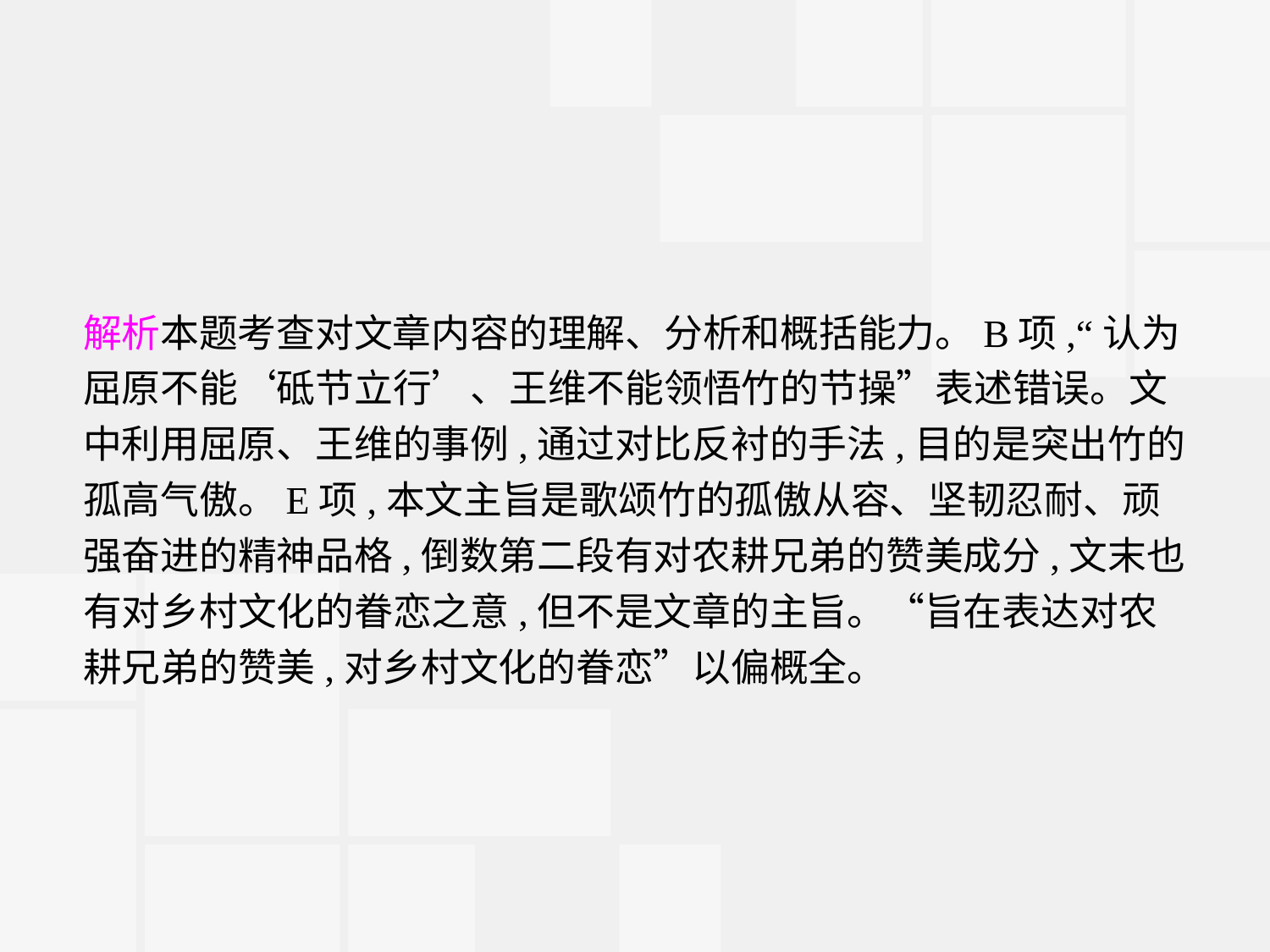

解析本题考查对文章内容的理解、分析和概括能力。B项,“认为屈原不能‘砥节立行’、王维不能领悟竹的节操”表述错误。文中利用屈原、王维的事例,通过对比反衬的手法,目的是突出竹的孤高气傲。E项,本文主旨是歌颂竹的孤傲从容、坚韧忍耐、顽强奋进的精神品格,倒数第二段有对农耕兄弟的赞美成分,文末也有对乡村文化的眷恋之意,但不是文章的主旨。“旨在表达对农耕兄弟的赞美,对乡村文化的眷恋”以偏概全。